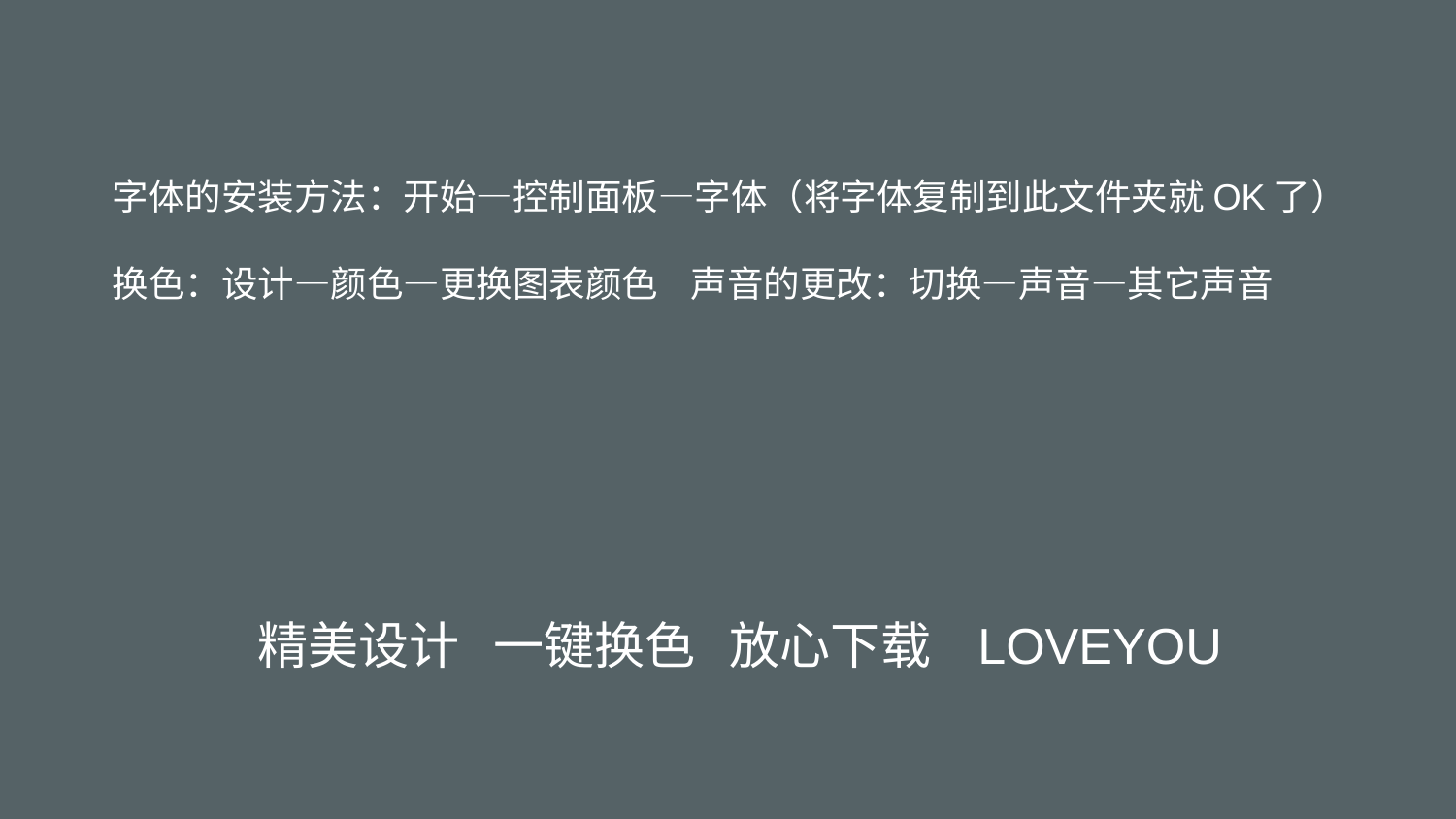

字体的安装方法：开始—控制面板—字体（将字体复制到此文件夹就OK了）
换色：设计—颜色—更换图表颜色    声音的更改：切换—声音—其它声音
精美设计   一键换色   放心下载   LOVEYOU